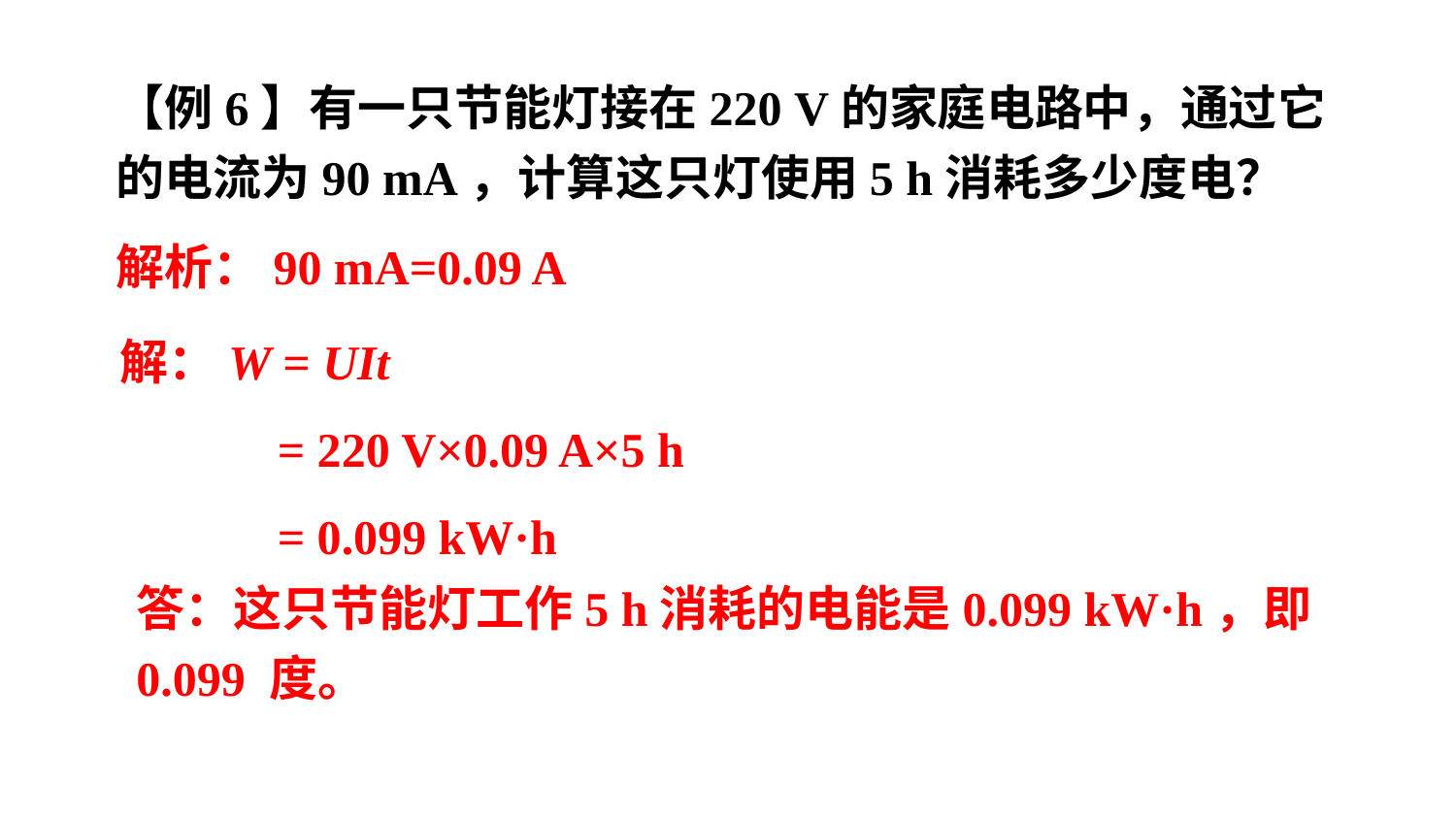

【例6】有一只节能灯接在220 V的家庭电路中，通过它的电流为90 mA，计算这只灯使用5 h消耗多少度电？
解析：90 mA=0.09 A
解：W = UIt
             = 220 V×0.09 A×5 h
             = 0.099 kW·h
答：这只节能灯工作5 h消耗的电能是0.099 kW·h，即0.099 度。